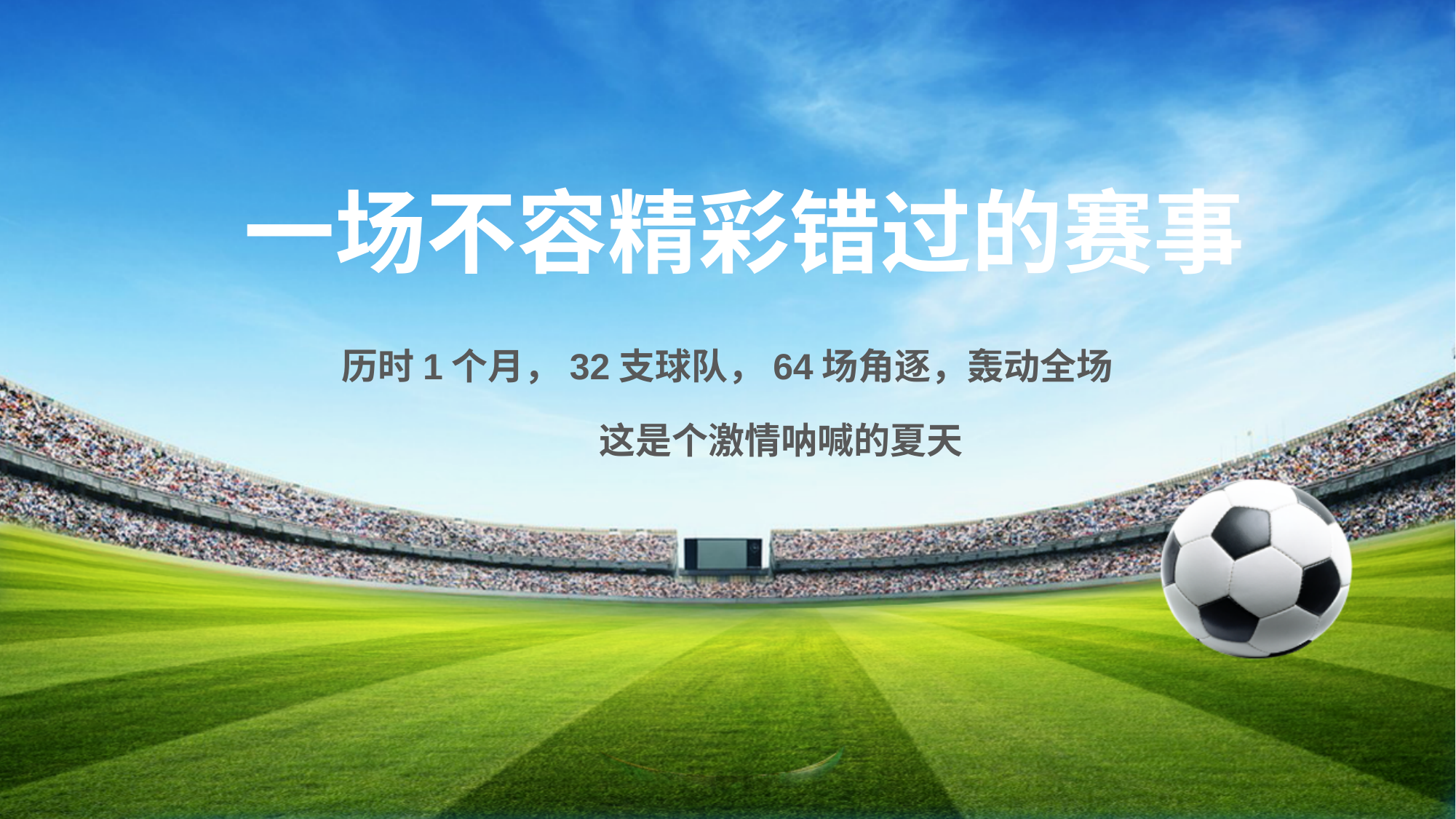

一场不容精彩错过的赛事
历时1个月，32支球队，64场角逐，轰动全场
这是个激情呐喊的夏天